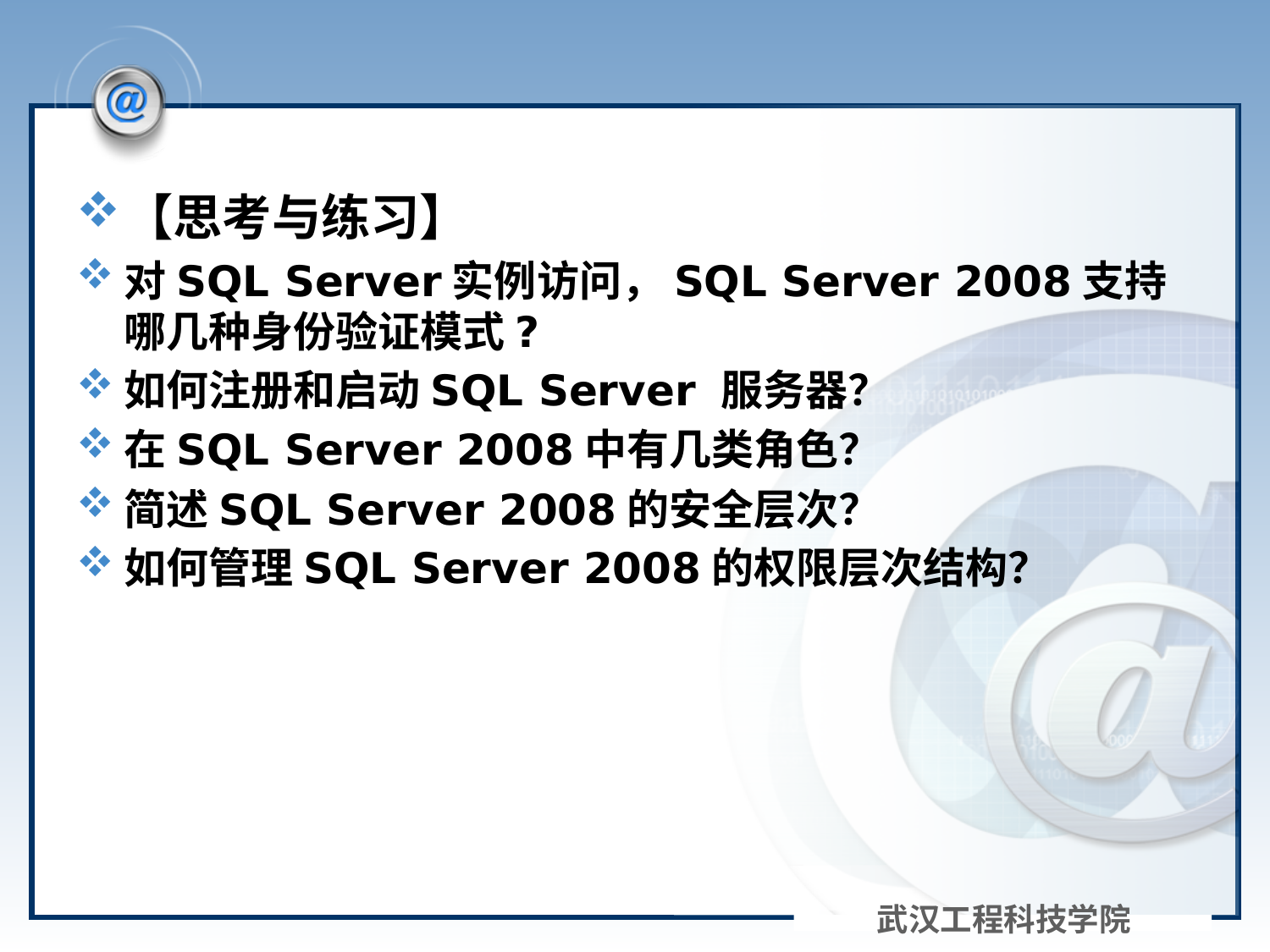

#
【思考与练习】
对SQL Server实例访问，SQL Server 2008支持哪几种身份验证模式?
如何注册和启动SQL Server 服务器？
在SQL Server 2008中有几类角色？
简述SQL Server 2008的安全层次？
如何管理SQL Server 2008的权限层次结构？

武汉工程科技学院